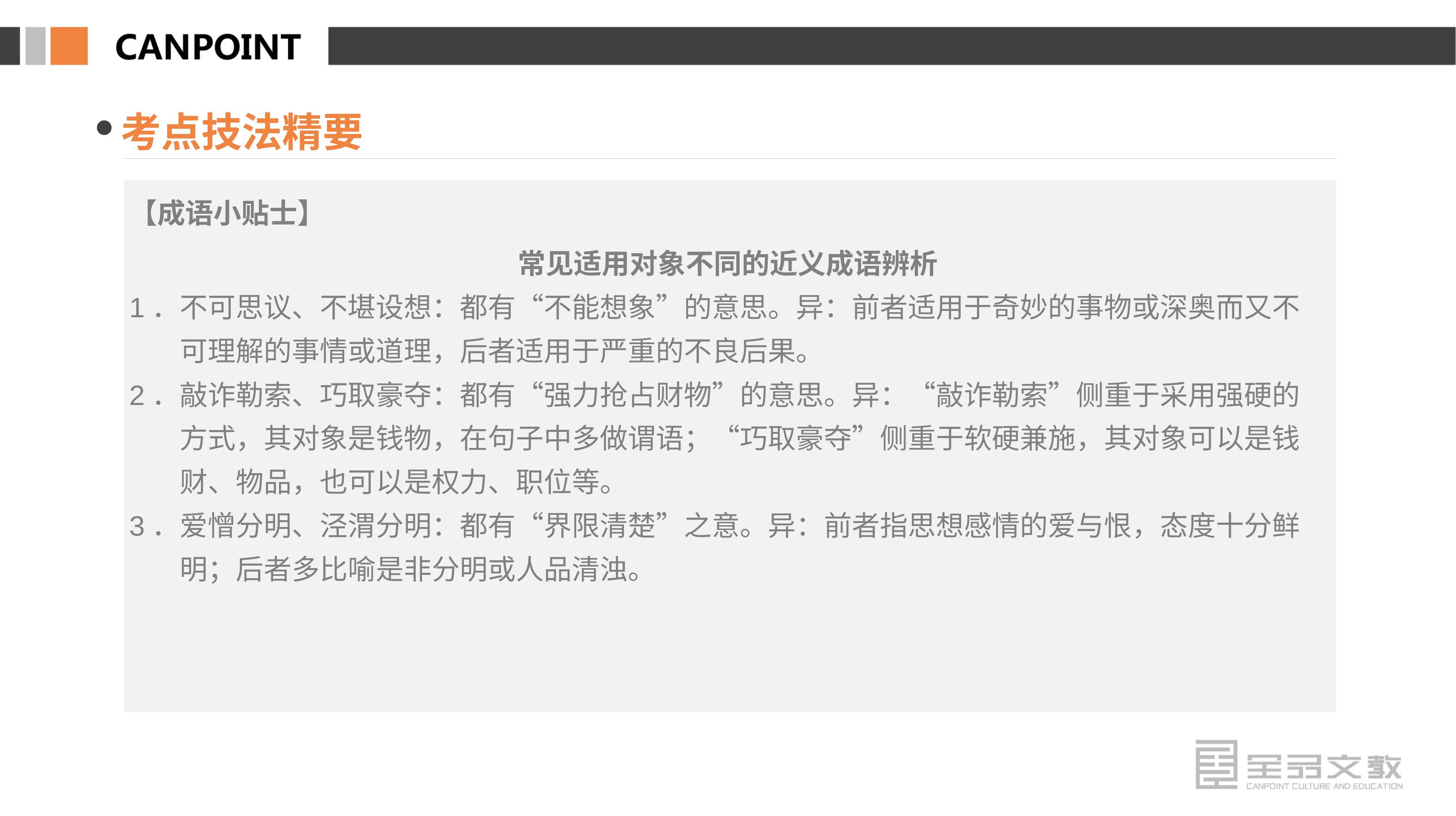

考点技法精要

【成语小贴士】
常见适用对象不同的近义成语辨析
1．不可思议、不堪设想：都有“不能想象”的意思。异：前者适用于奇妙的事物或深奥而又不可理解的事情或道理，后者适用于严重的不良后果。
2．敲诈勒索、巧取豪夺：都有“强力抢占财物”的意思。异：“敲诈勒索”侧重于采用强硬的方式，其对象是钱物，在句子中多做谓语；“巧取豪夺”侧重于软硬兼施，其对象可以是钱财、物品，也可以是权力、职位等。
3．爱憎分明、泾渭分明：都有“界限清楚”之意。异：前者指思想感情的爱与恨，态度十分鲜明；后者多比喻是非分明或人品清浊。